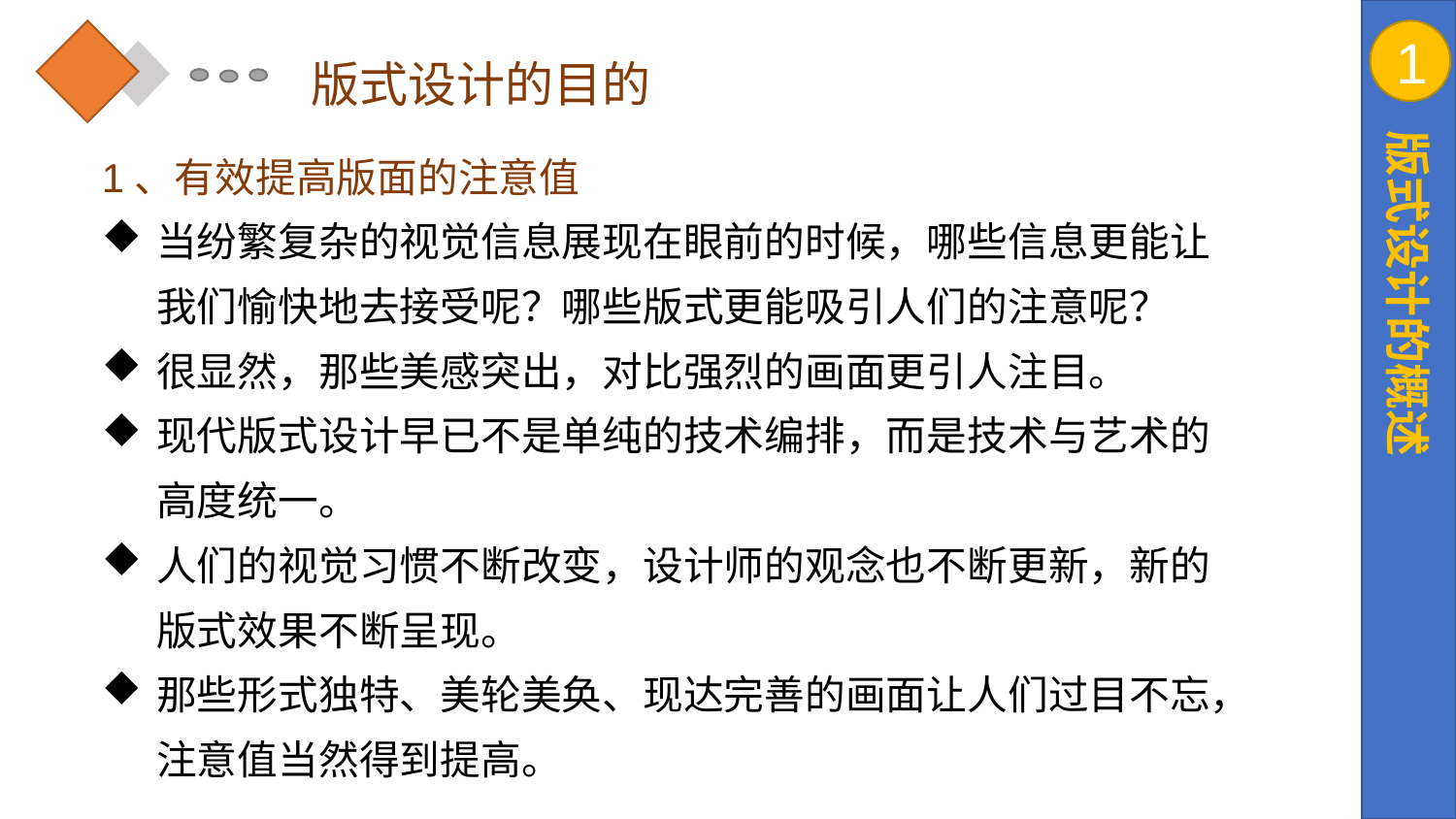

1

版式设计的目的

版式设计的概述
1、有效提高版面的注意值
当纷繁复杂的视觉信息展现在眼前的时候，哪些信息更能让我们愉快地去接受呢？哪些版式更能吸引人们的注意呢？
很显然，那些美感突出，对比强烈的画面更引人注目。
现代版式设计早已不是单纯的技术编排，而是技术与艺术的高度统一。
人们的视觉习惯不断改变，设计师的观念也不断更新，新的版式效果不断呈现。
那些形式独特、美轮美奂、现达完善的画面让人们过目不忘，注意值当然得到提高。